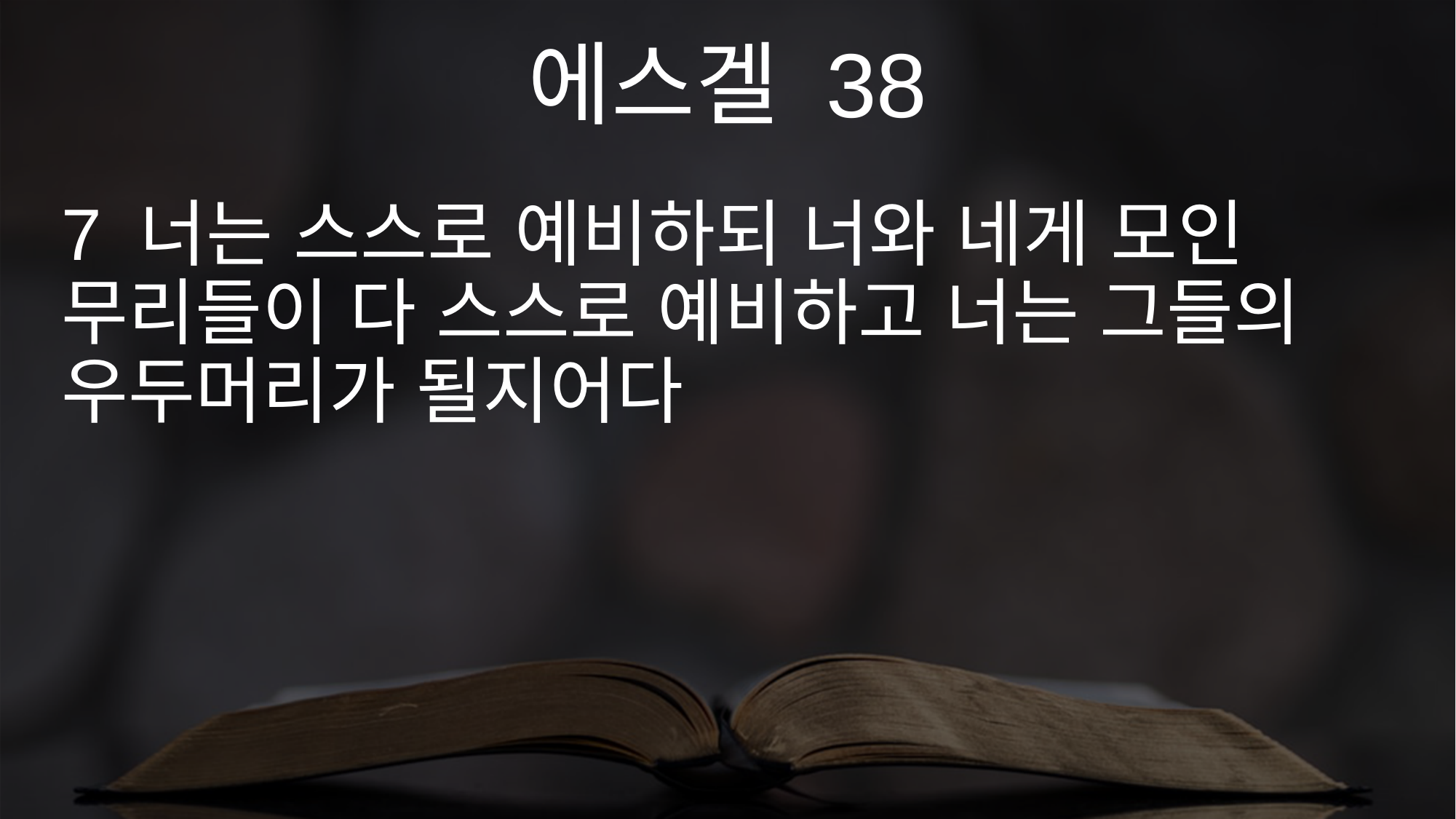

에스겔 38
7 너는 스스로 예비하되 너와 네게 모인 무리들이 다 스스로 예비하고 너는 그들의 우두머리가 될지어다